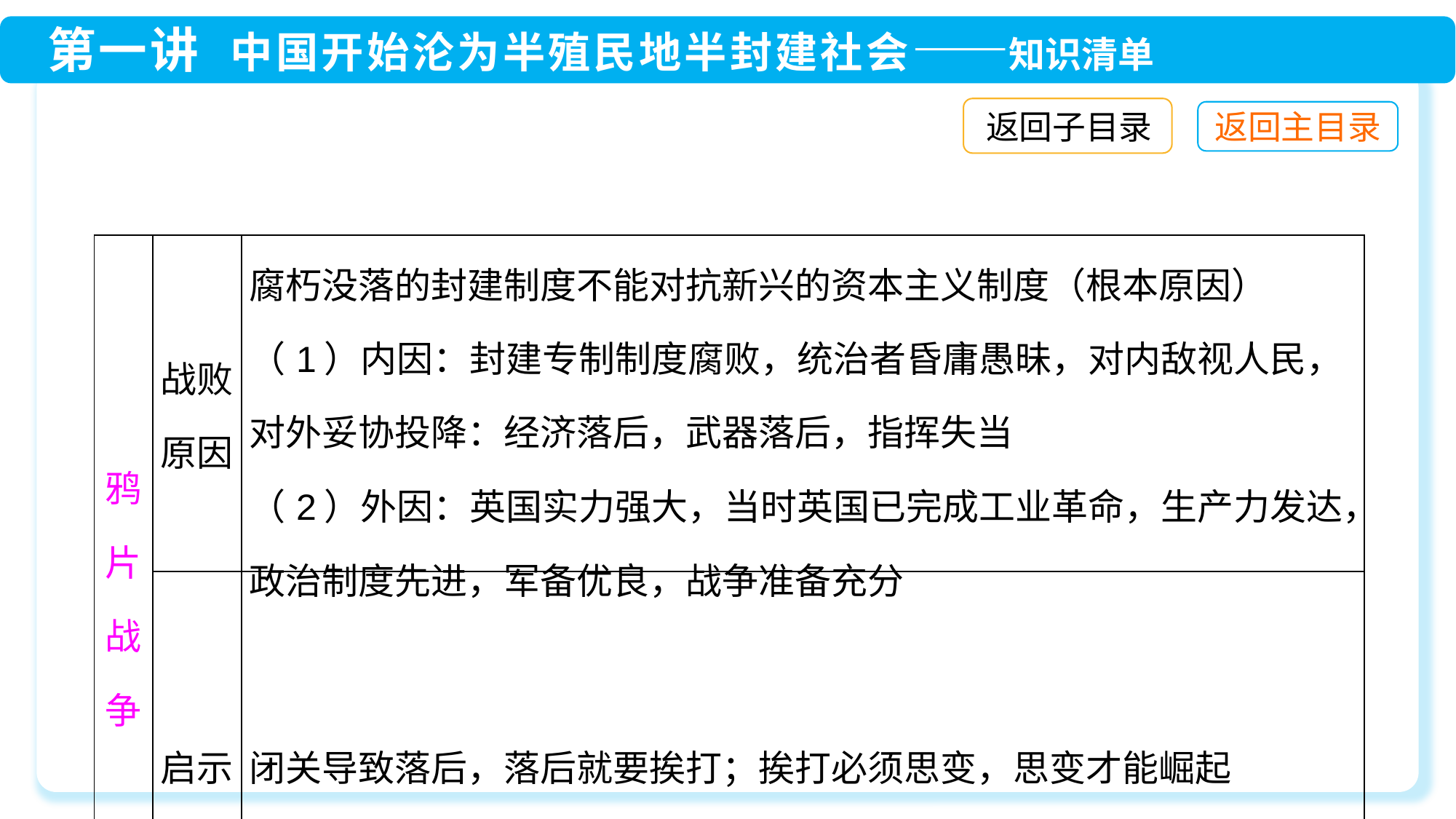

返回子目录
| 鸦片战争 | 战败原因 | 腐朽没落的封建制度不能对抗新兴的资本主义制度（根本原因） （1）内因：封建专制制度腐败，统治者昏庸愚昧，对内敌视人民，对外妥协投降：经济落后，武器落后，指挥失当 （2）外因：英国实力强大，当时英国已完成工业革命，生产力发达，政治制度先进，军备优良，战争准备充分 |
| --- | --- | --- |
|  | 启示 | 闭关导致落后，落后就要挨打；挨打必须思变，思变才能崛起 |